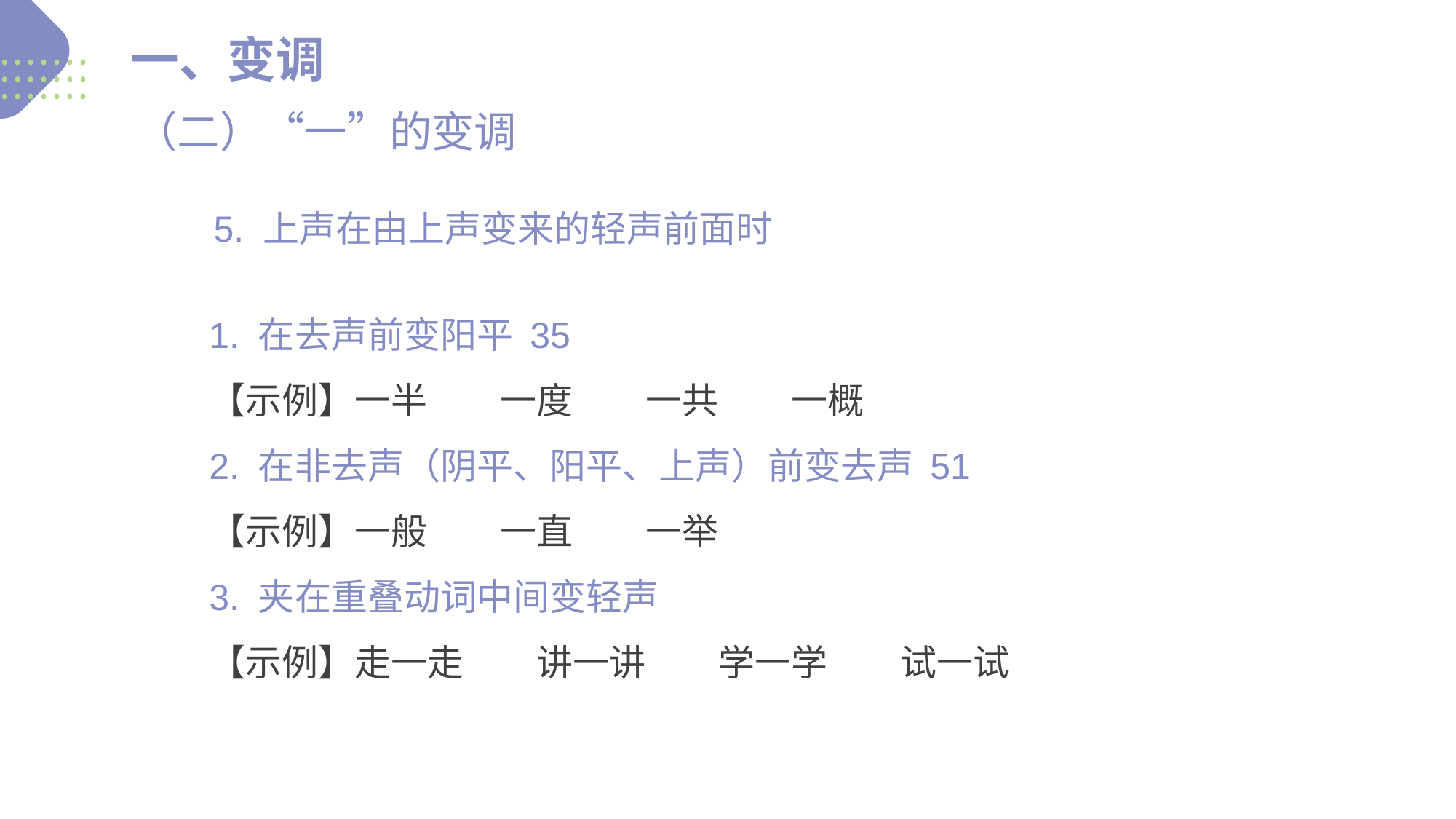

一、变调

（二）“一”的变调
5. 上声在由上声变来的轻声前面时
1. 在去声前变阳平 35
【示例】一半　　一度　　一共　　一概
2. 在非去声（阴平、阳平、上声）前变去声 51
【示例】一般　　一直　　一举
3. 夹在重叠动词中间变轻声
【示例】走一走　　讲一讲　　学一学　　试一试